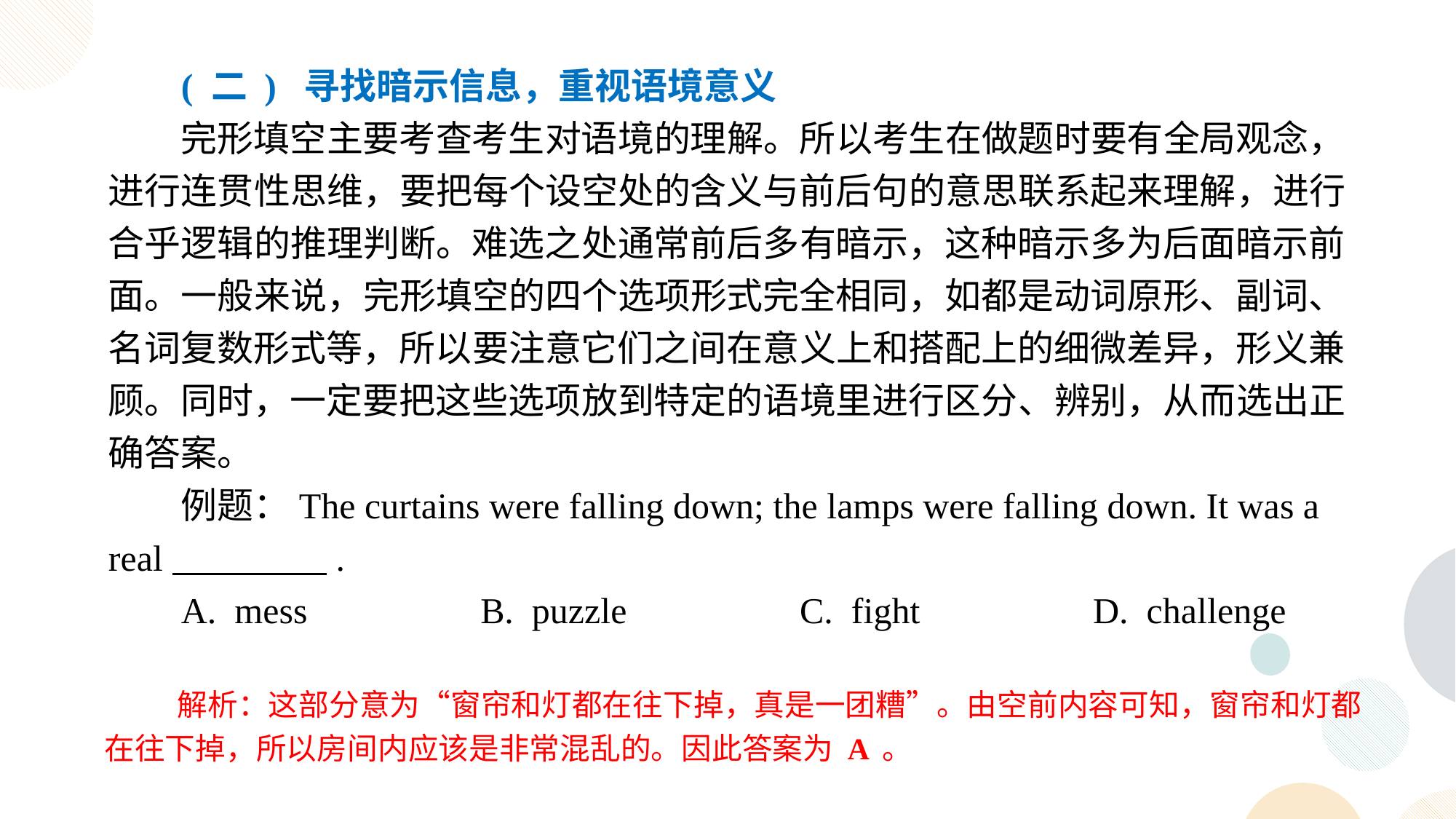

( 二 )  寻找暗示信息，重视语境意义
完形填空主要考查考生对语境的理解。所以考生在做题时要有全局观念，进行连贯性思维，要把每个设空处的含义与前后句的意思联系起来理解，进行合乎逻辑的推理判断。难选之处通常前后多有暗示，这种暗示多为后面暗示前面。一般来说，完形填空的四个选项形式完全相同，如都是动词原形、副词、名词复数形式等，所以要注意它们之间在意义上和搭配上的细微差异，形义兼顾。同时，一定要把这些选项放到特定的语境里进行区分、辨别，从而选出正确答案。
例题：The curtains were falling down; the lamps were falling down. It was a real                   .
A.  mess                   B.  puzzle                   C.  fight                   D.  challenge

解析：这部分意为“窗帘和灯都在往下掉，真是一团糟”。由空前内容可知，窗帘和灯都在往下掉，所以房间内应该是非常混乱的。因此答案为 A 。